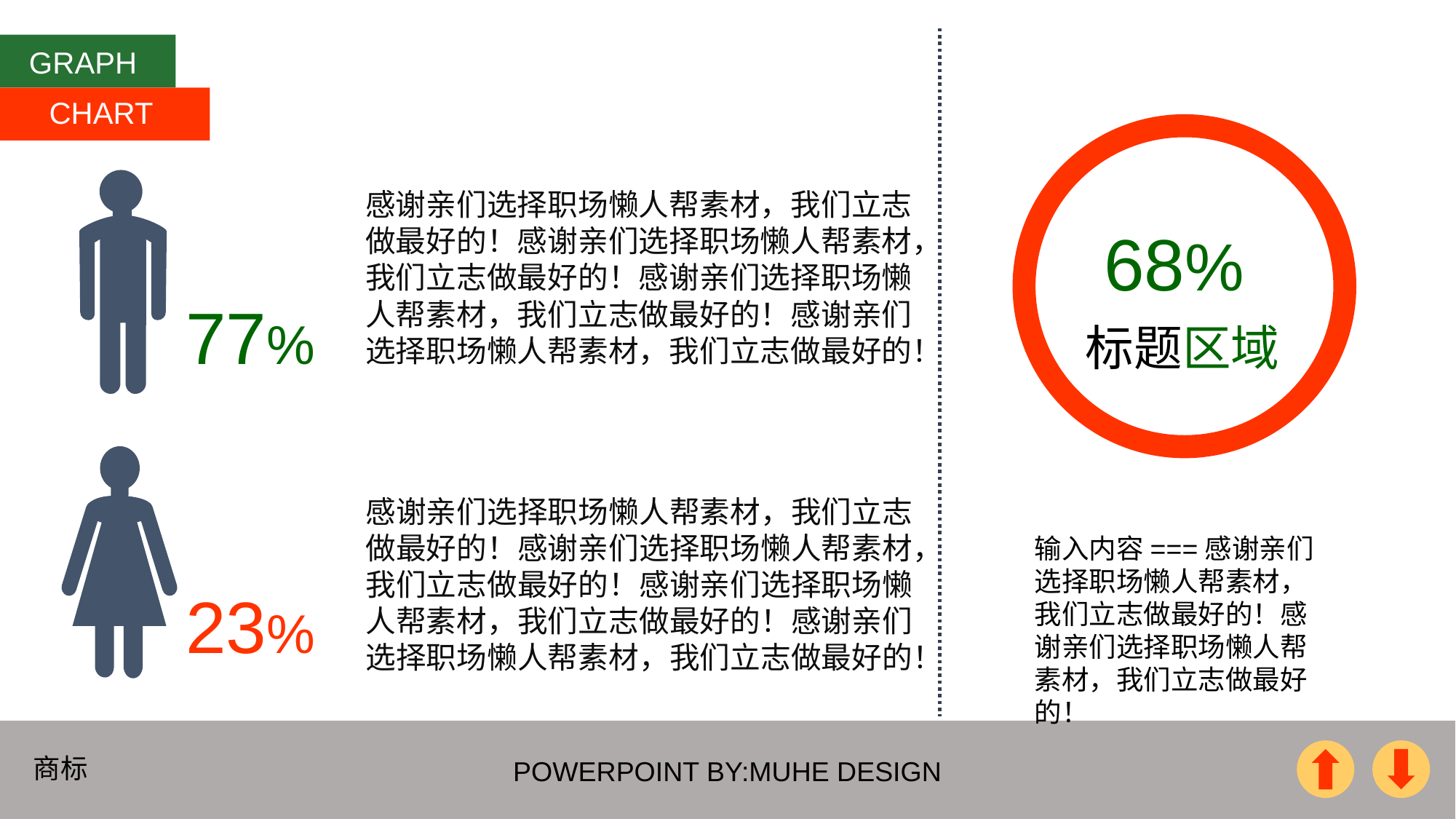

GRAPH
CHART

感谢亲们选择职场懒人帮素材，我们立志做最好的！感谢亲们选择职场懒人帮素材，我们立志做最好的！感谢亲们选择职场懒人帮素材，我们立志做最好的！感谢亲们选择职场懒人帮素材，我们立志做最好的！
68%
77%
标题区域

感谢亲们选择职场懒人帮素材，我们立志做最好的！感谢亲们选择职场懒人帮素材，我们立志做最好的！感谢亲们选择职场懒人帮素材，我们立志做最好的！感谢亲们选择职场懒人帮素材，我们立志做最好的！
输入内容===感谢亲们选择职场懒人帮素材，我们立志做最好的！感谢亲们选择职场懒人帮素材，我们立志做最好的！
23%